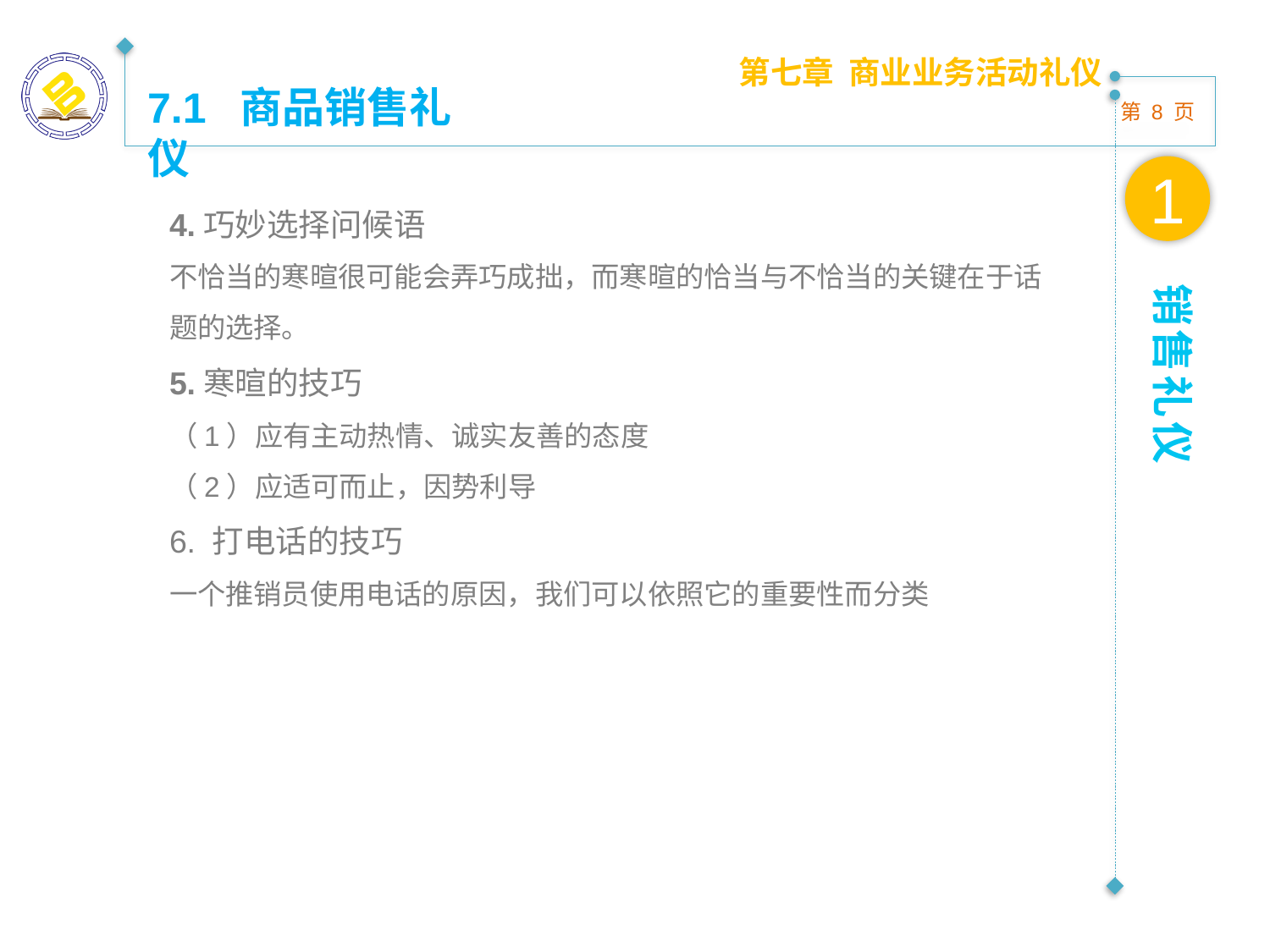

第七章  商业业务活动礼仪
7.1  商品销售礼仪
1
4.巧妙选择问候语
不恰当的寒暄很可能会弄巧成拙，而寒暄的恰当与不恰当的关键在于话题的选择。
5.寒暄的技巧
（1）应有主动热情、诚实友善的态度
（2）应适可而止，因势利导
6. 打电话的技巧
一个推销员使用电话的原因，我们可以依照它的重要性而分类

销售礼仪